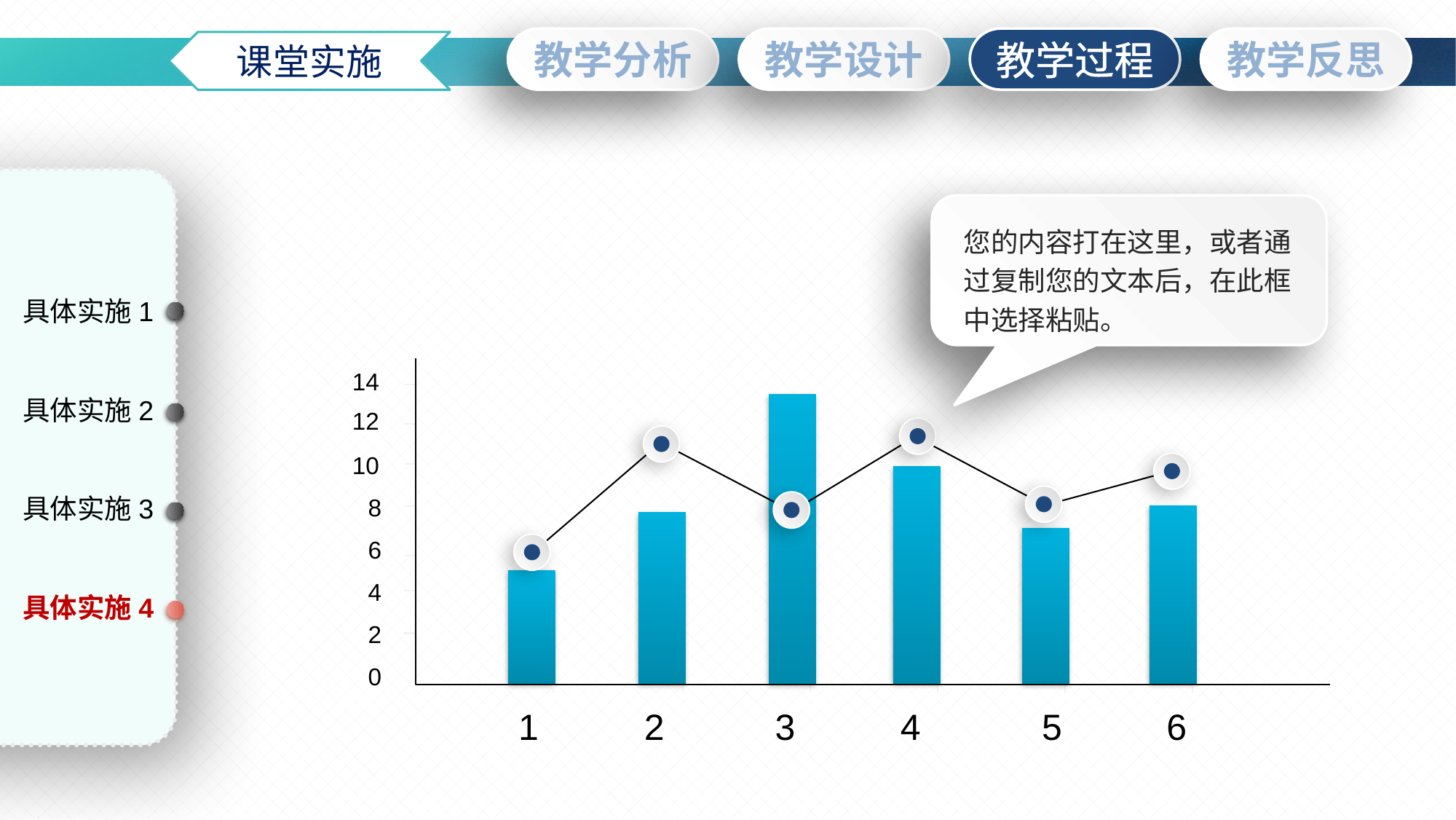

课堂实施

您的内容打在这里，或者通过复制您的文本后，在此框中选择粘贴。
具体实施1

14

12

10

8

6

4

2

0
具体实施2

具体实施3

具体实施4

1
2
3
4
5
6